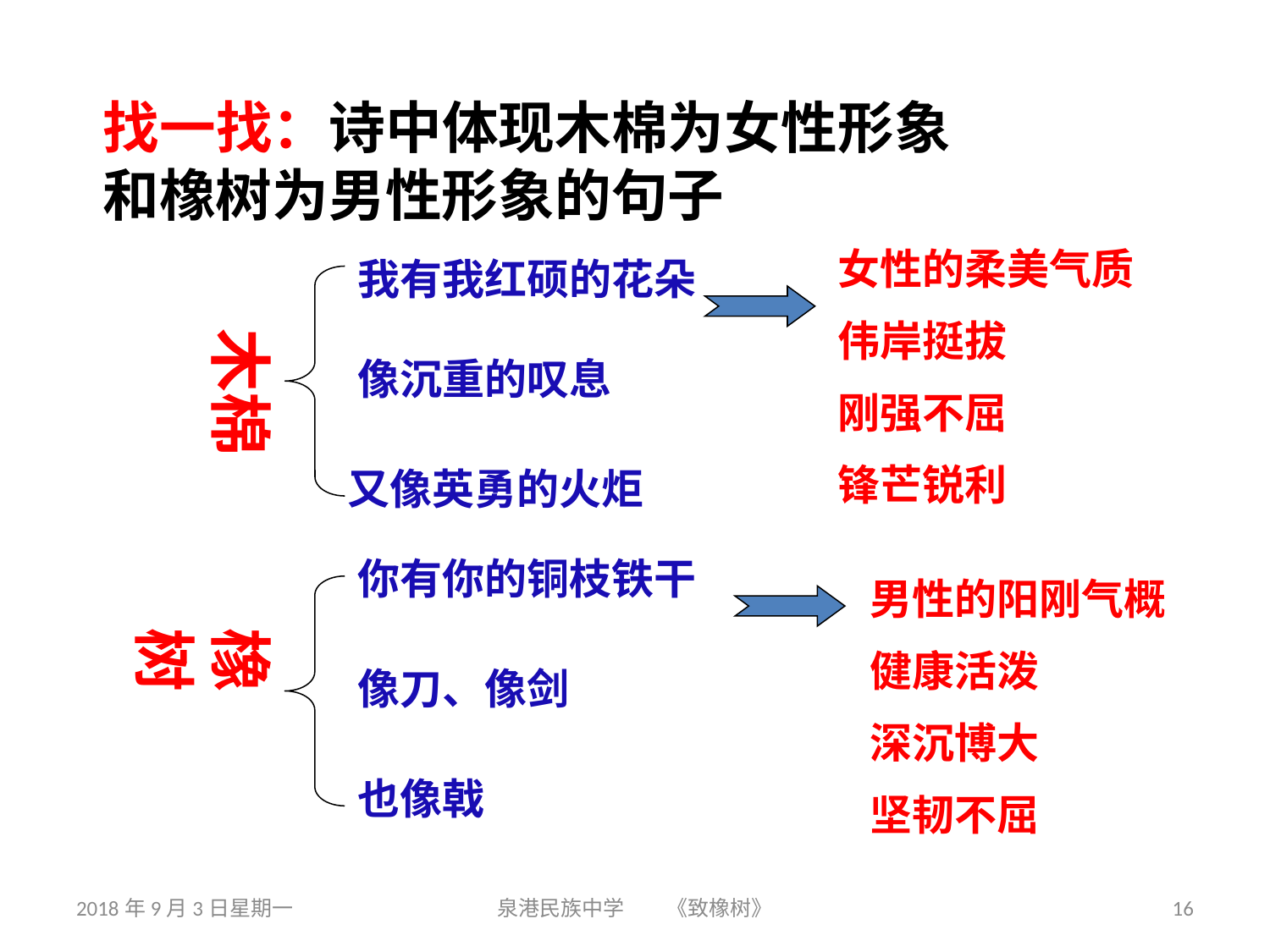

找一找：诗中体现木棉为女性形象
和橡树为男性形象的句子
女性的柔美气质
伟岸挺拔
刚强不屈
锋芒锐利
我有我红硕的花朵

木棉
像沉重的叹息
又像英勇的火炬
你有你的铜枝铁干
男性的阳刚气概
健康活泼
深沉博大
坚韧不屈

橡树
像刀、像剑
也像戟
2018年9月3日星期一
泉港民族中学         《致橡树》
16